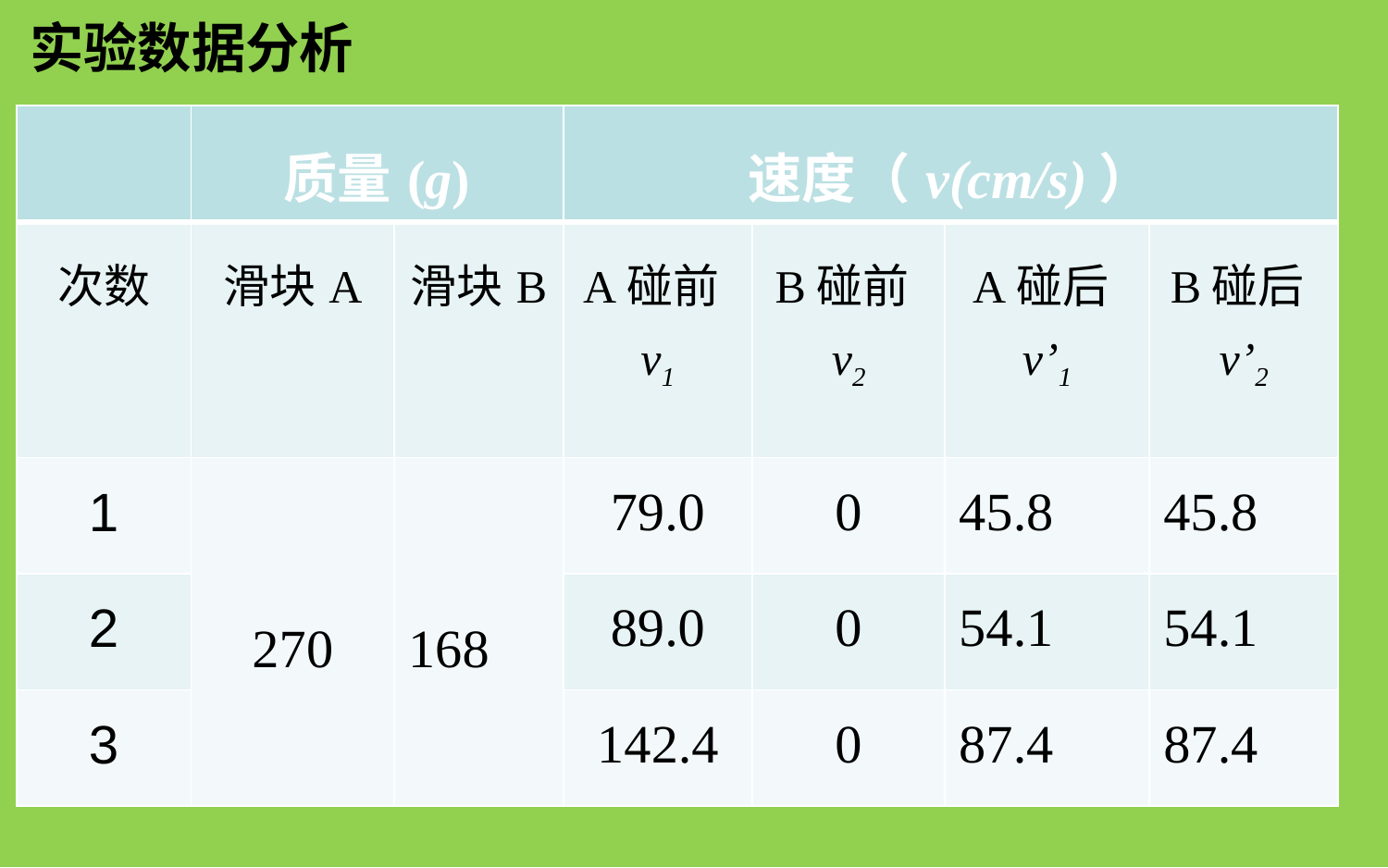

实验数据分析
|  | 质量(g) |  | 速度（v(cm/s)） |  |  |  |
| --- | --- | --- | --- | --- | --- | --- |
| 次数 | 滑块A | 滑块B | A碰前v1 | B碰前v2 | A碰后v’1 | B碰后v’2 |
| 1 | 270 | 168 | 79.0 | 0 | 45.8 | 45.8 |
| 2 |  |  | 89.0 | 0 | 54.1 | 54.1 |
| 3 |  |  | 142.4 | 0 | 87.4 | 87.4 |